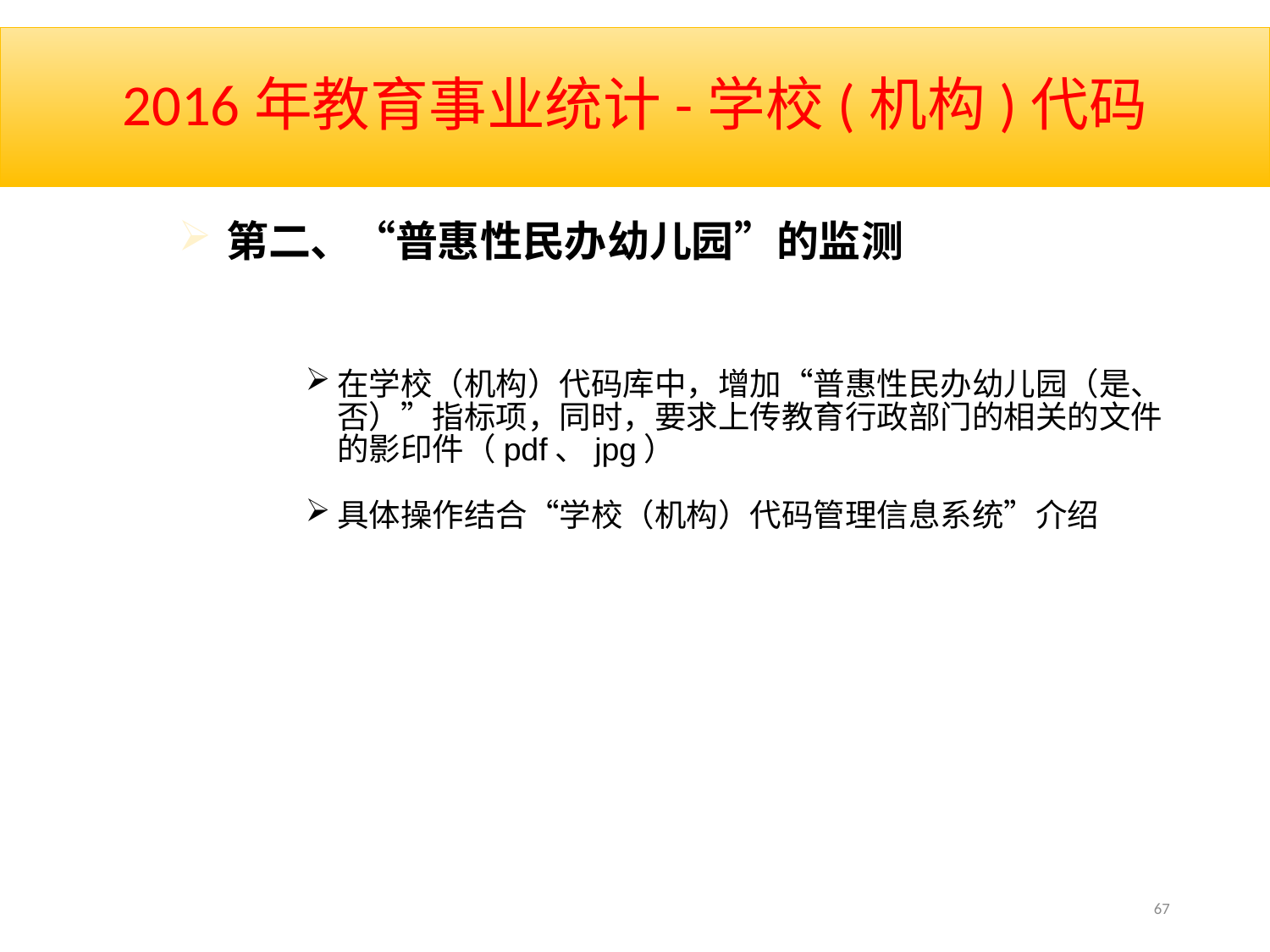

# 2016年教育事业统计-学校(机构)代码
第二、“普惠性民办幼儿园”的监测

在学校（机构）代码库中，增加“普惠性民办幼儿园（是、否）”指标项，同时，要求上传教育行政部门的相关的文件的影印件（pdf、jpg）

具体操作结合“学校（机构）代码管理信息系统”介绍
67